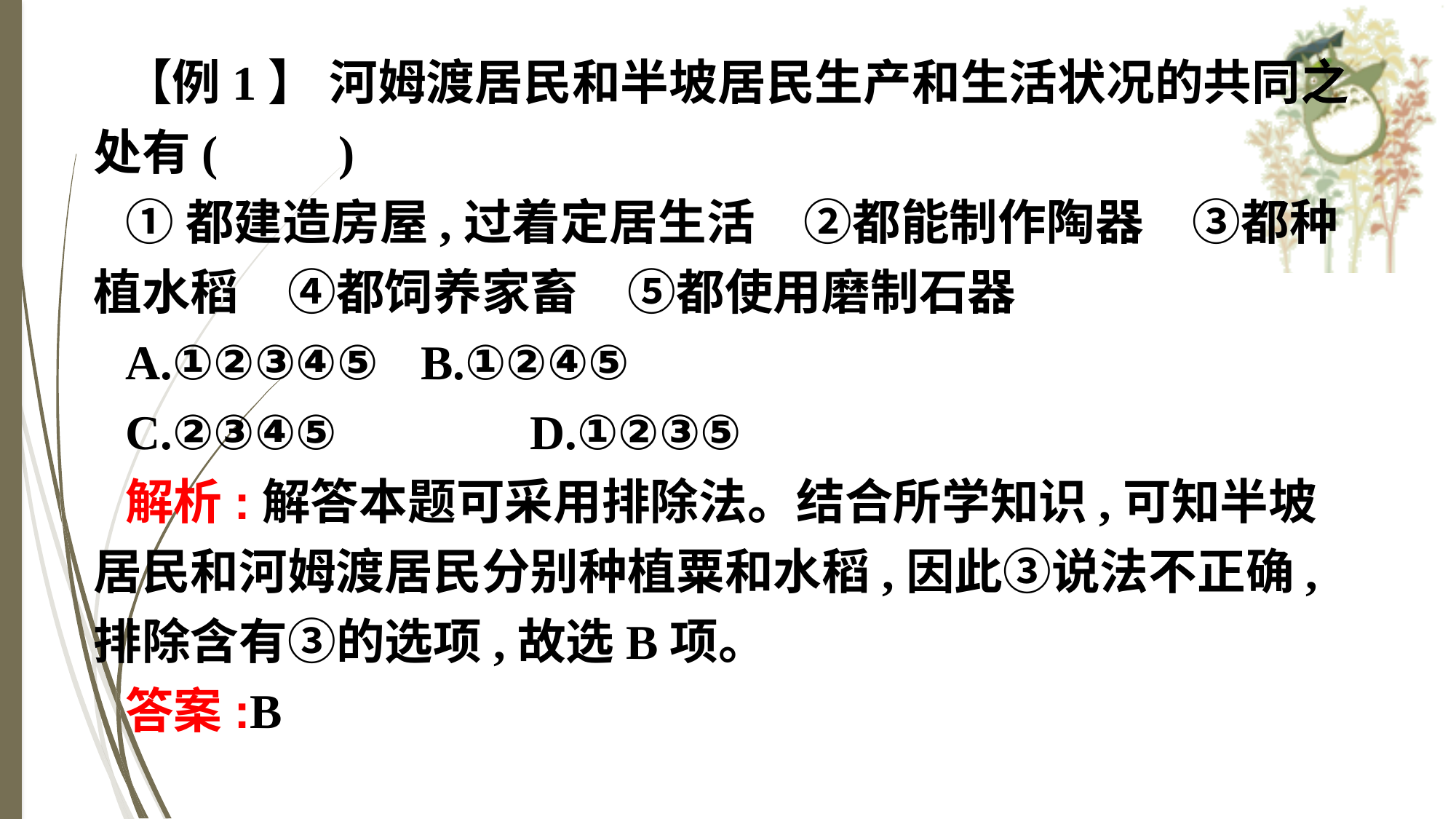

【例1】 河姆渡居民和半坡居民生产和生活状况的共同之处有(　　)
①都建造房屋,过着定居生活　②都能制作陶器　③都种植水稻　④都饲养家畜　⑤都使用磨制石器
A.①②③④⑤	B.①②④⑤
C.②③④⑤		D.①②③⑤
解析:解答本题可采用排除法。结合所学知识,可知半坡居民和河姆渡居民分别种植粟和水稻,因此③说法不正确,排除含有③的选项,故选B项。
答案:B